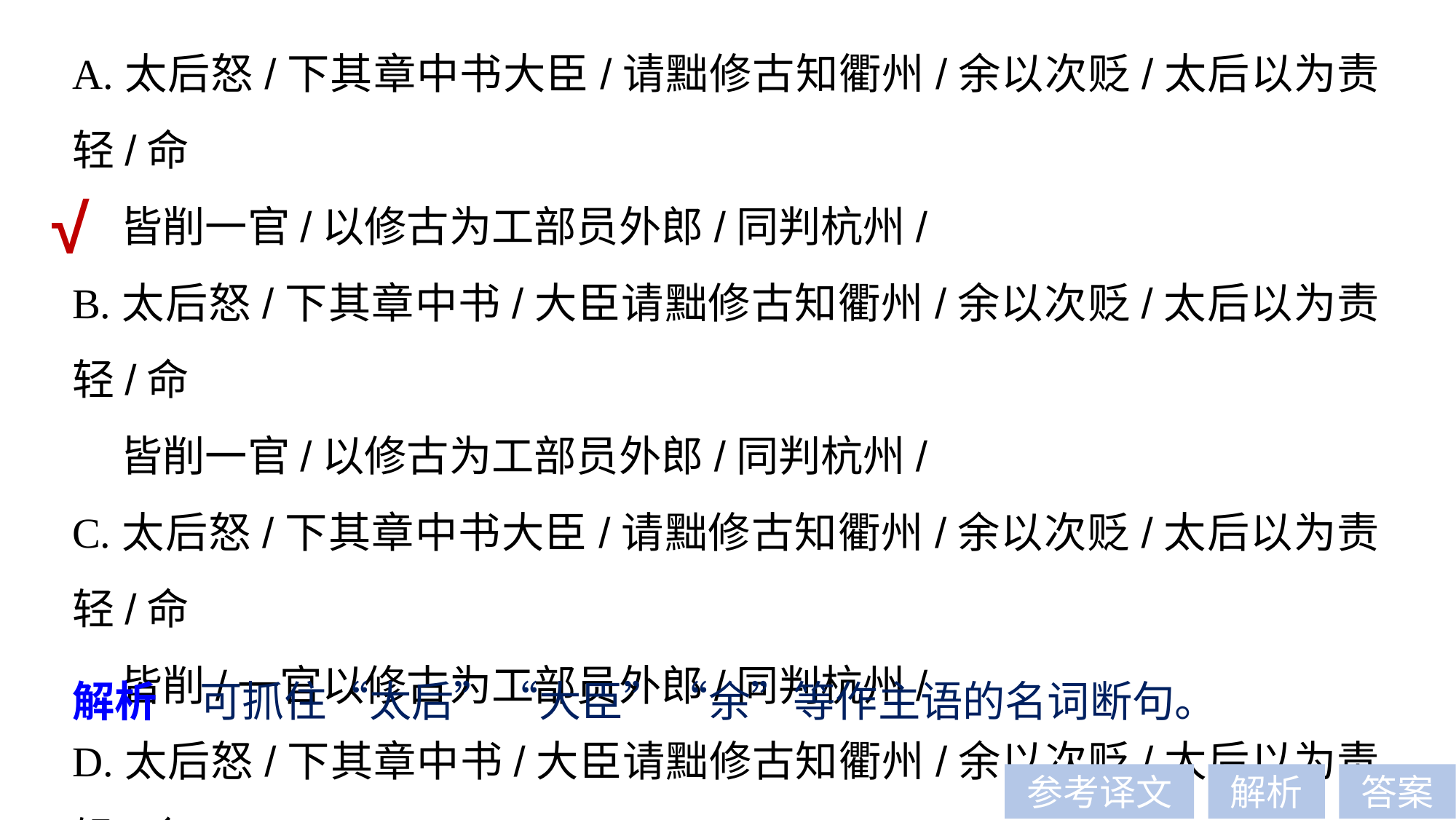

A.太后怒/下其章中书大臣/请黜修古知衢州/余以次贬/太后以为责轻/命
    皆削一官/以修古为工部员外郎/同判杭州/
B.太后怒/下其章中书/大臣请黜修古知衢州/余以次贬/太后以为责轻/命
    皆削一官/以修古为工部员外郎/同判杭州/
C.太后怒/下其章中书大臣/请黜修古知衢州/余以次贬/太后以为责轻/命
    皆削/一官以修古为工部员外郎/同判杭州/
D.太后怒/下其章中书/大臣请黜修古知衢州/余以次贬/太后以为责轻/命
    皆削/一官以修古为工部员外郎/同判杭州/
√
解析　可抓住“太后”“大臣”“余”等作主语的名词断句。
参考译文
解析
答案